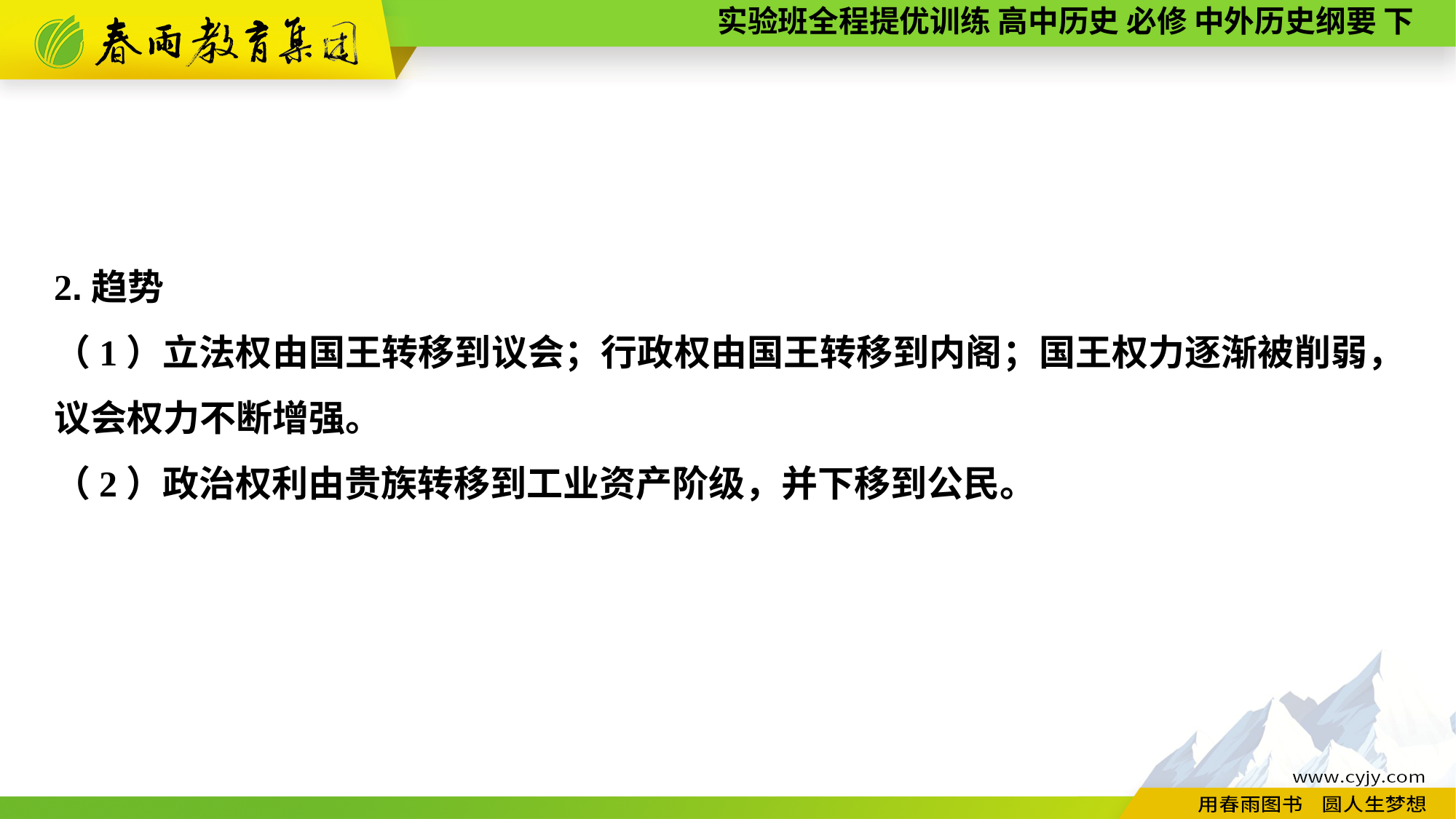

2.趋势
（1）立法权由国王转移到议会；行政权由国王转移到内阁；国王权力逐渐被削弱，议会权力不断增强。
（2）政治权利由贵族转移到工业资产阶级，并下移到公民。